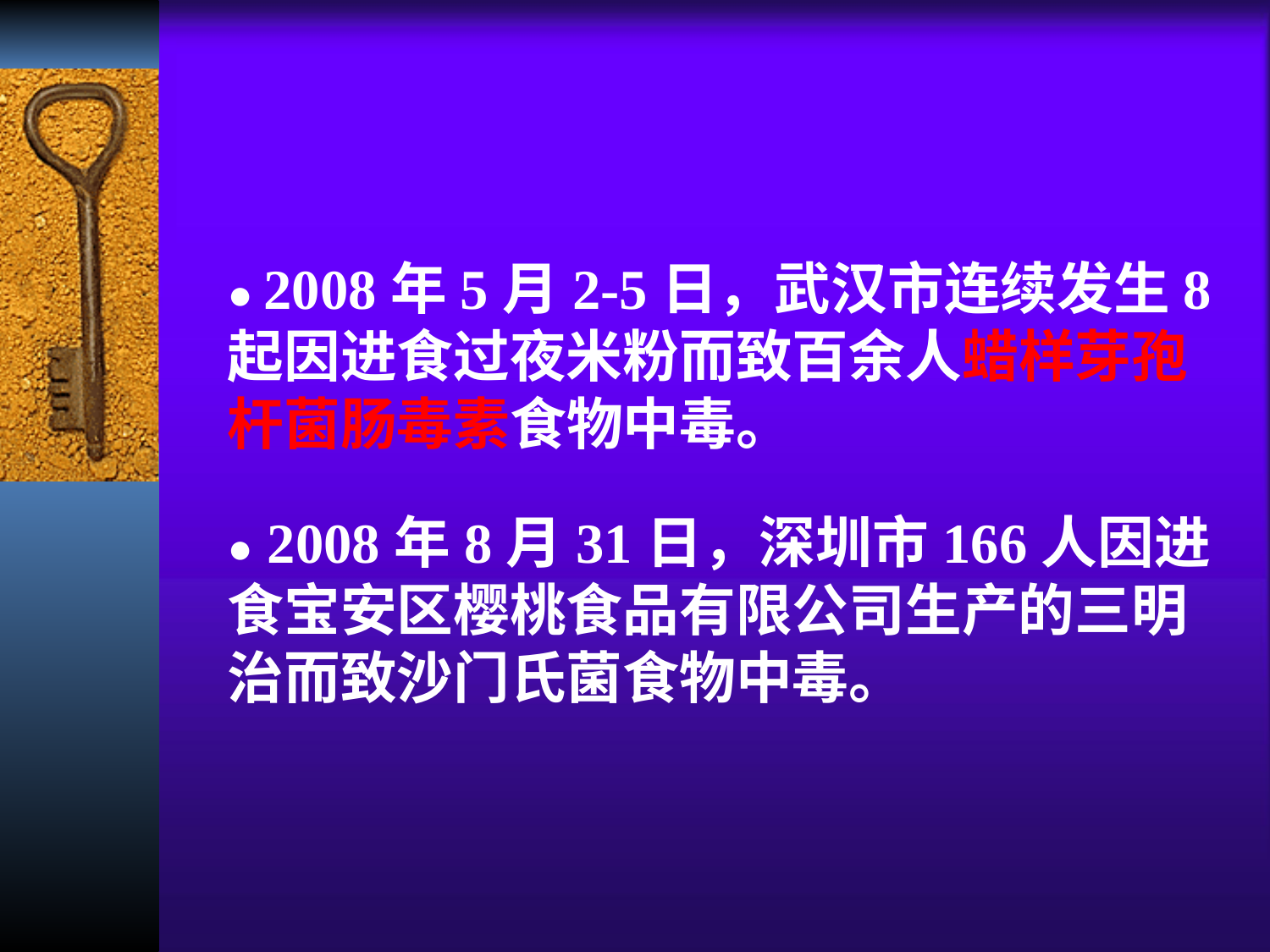

● 2008年5月2-5日，武汉市连续发生8起因进食过夜米粉而致百余人蜡样芽孢杆菌肠毒素食物中毒。

● 2008年8月31日，深圳市166人因进食宝安区樱桃食品有限公司生产的三明治而致沙门氏菌食物中毒。